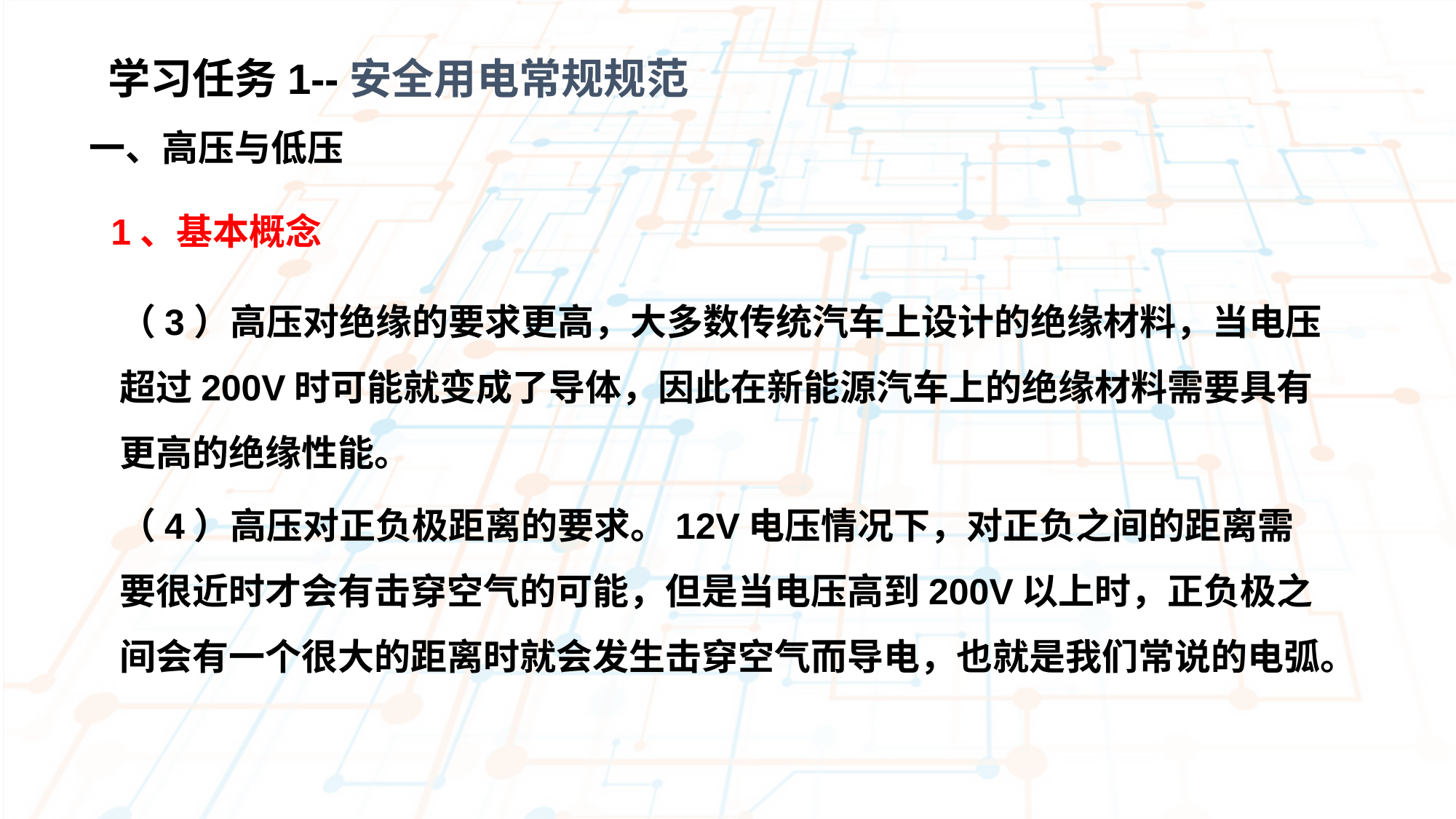

学习任务1--安全用电常规规范
一、高压与低压

1、基本概念
（3）高压对绝缘的要求更高，大多数传统汽车上设计的绝缘材料，当电压超过200V时可能就变成了导体，因此在新能源汽车上的绝缘材料需要具有更高的绝缘性能。
（4）高压对正负极距离的要求。12V电压情况下，对正负之间的距离需要很近时才会有击穿空气的可能，但是当电压高到200V以上时，正负极之间会有一个很大的距离时就会发生击穿空气而导电，也就是我们常说的电弧。